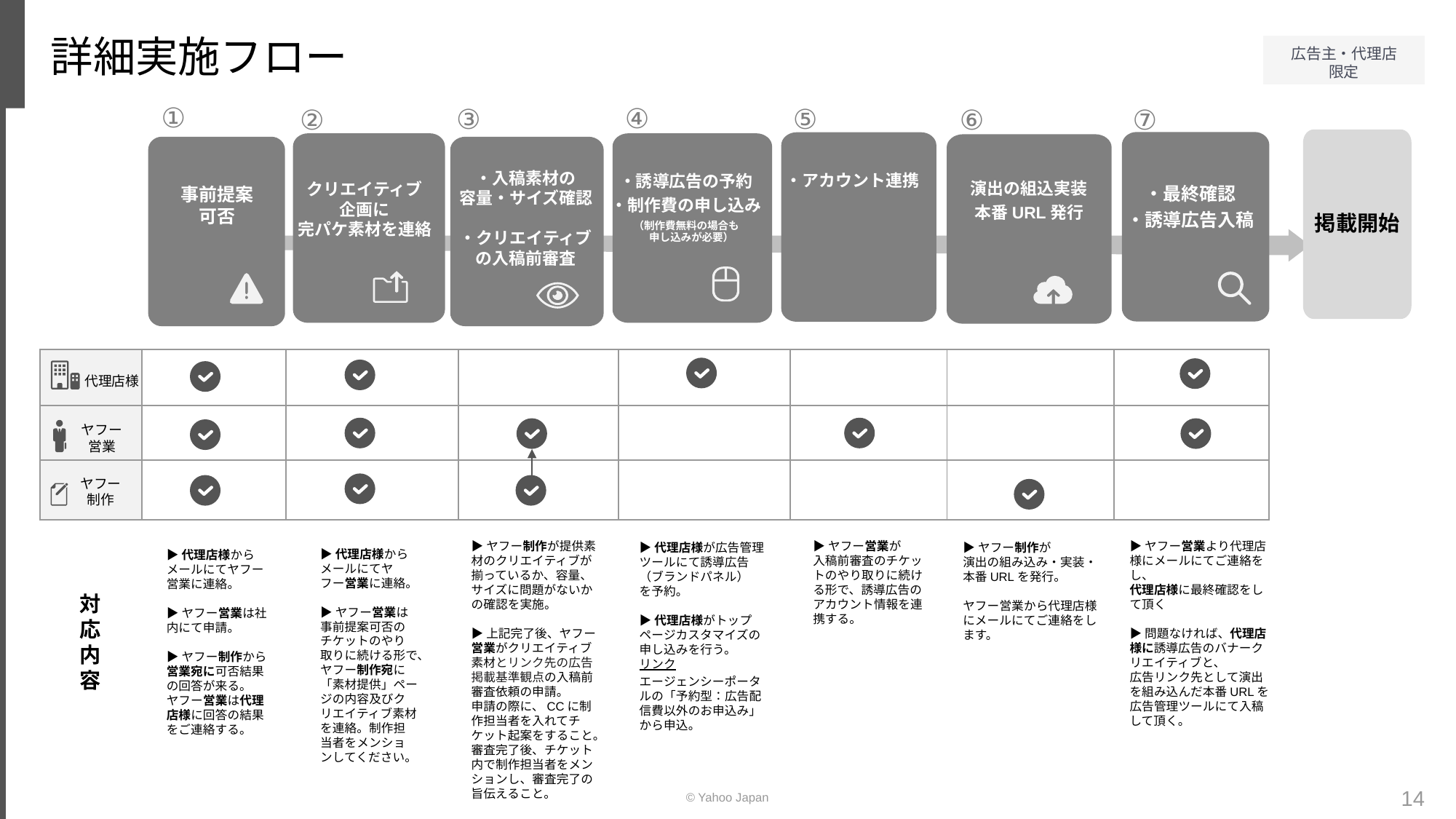

詳細実施フロー
①
④
⑤
③
⑦⑥
②
⑥
掲載開始

・入稿素材の
容量・サイズ確認

・クリエイティブの入稿前審査
・アカウント連携
・誘導広告の予約
・制作費の申し込み
（制作費無料の場合も
　申し込みが必要）
クリエイティブ
企画に
完パケ素材を連絡
演出の組込実装
本番URL発行
事前提案
可否
・最終確認
・誘導広告入稿

|  |  |  |  |  |  |  |  |
| --- | --- | --- | --- | --- | --- | --- | --- |
|  |  |  |  |  |  |  |  |
|  |  |  |  |  |  |  |  |

代理店様
ヤフー
営業

ヤフー
制作

対応内容
▶︎ヤフー営業が
入稿前審査のチケットのやり取りに続ける形で、誘導広告のアカウント情報を連携する。

▶︎ヤフー営業より代理店様にメールにてご連絡をし、
代理店様に最終確認をして頂く

▶︎問題なければ、代理店様に誘導広告のバナークリエイティブと、
広告リンク先として演出を組み込んだ本番URLを広告管理ツールにて入稿して頂く。
▶︎ヤフー制作が提供素材のクリエイティブが揃っているか、容量、サイズに問題がないかの確認を実施。

▶上記完了後、ヤフー営業がクリエイティブ素材とリンク先の広告掲載基準観点の入稿前審査依頼の申請。
申請の際に、CCに制作担当者を入れてチケット起案をすること。審査完了後、チケット内で制作担当者をメンションし、審査完了の旨伝えること。
▶︎代理店様が広告管理ツールにて誘導広告（ブランドパネル）
を予約。

▶︎代理店様がトップページカスタマイズの申し込みを行う。
リンク
エージェンシーポータルの「予約型：広告配信費以外のお申込み」から申込。

▶︎ヤフー制作が
演出の組み込み・実装・本番URLを発行。

ヤフー営業から代理店様にメールにてご連絡をします。

▶︎代理店様からメールにてヤフー営業に連絡。

▶︎ヤフー営業は事前提案可否のチケットのやり取りに続ける形で、ヤフー制作宛に「素材提供」ページの内容及びクリエイティブ素材を連絡。制作担当者をメンションしてください。
▶︎代理店様からメールにてヤフー営業に連絡。

▶︎ヤフー営業は社内にて申請。

▶︎ヤフー制作から営業宛に可否結果の回答が来る。
ヤフー営業は代理店様に回答の結果をご連絡する。
14